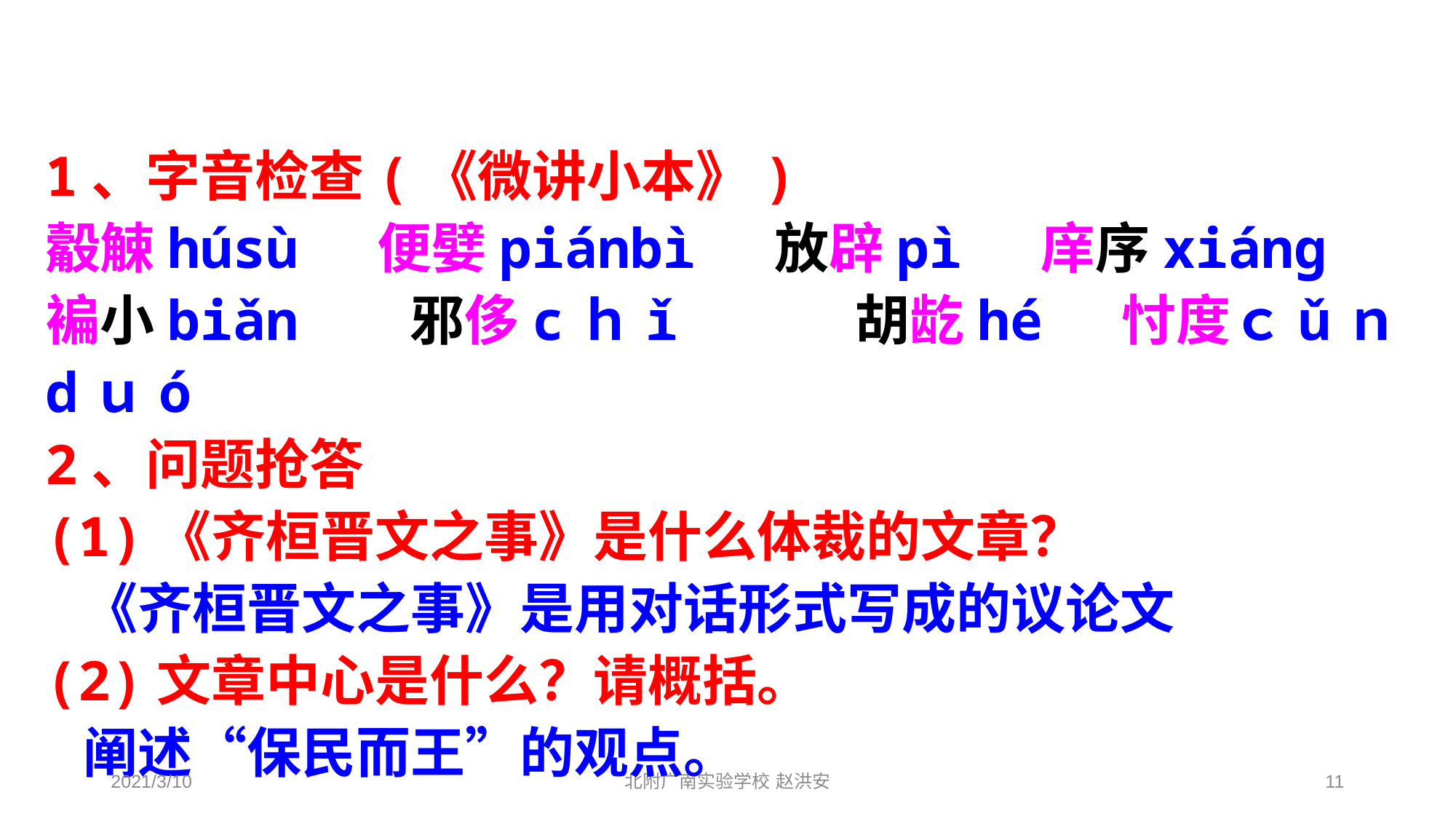

1、字音检查(《微讲小本》)
觳觫húsù  便嬖piánbì  放辟pì  庠序xiáng
褊小biǎn   邪侈cｈǐ     胡龁hé  忖度ｃǔｎdｕó
2、问题抢答
(1)《齐桓晋文之事》是什么体裁的文章？
  《齐桓晋文之事》是用对话形式写成的议论文
(2)文章中心是什么？请概括。
  阐述“保民而王”的观点。
2021/3/10
北附广南实验学校 赵洪安
11